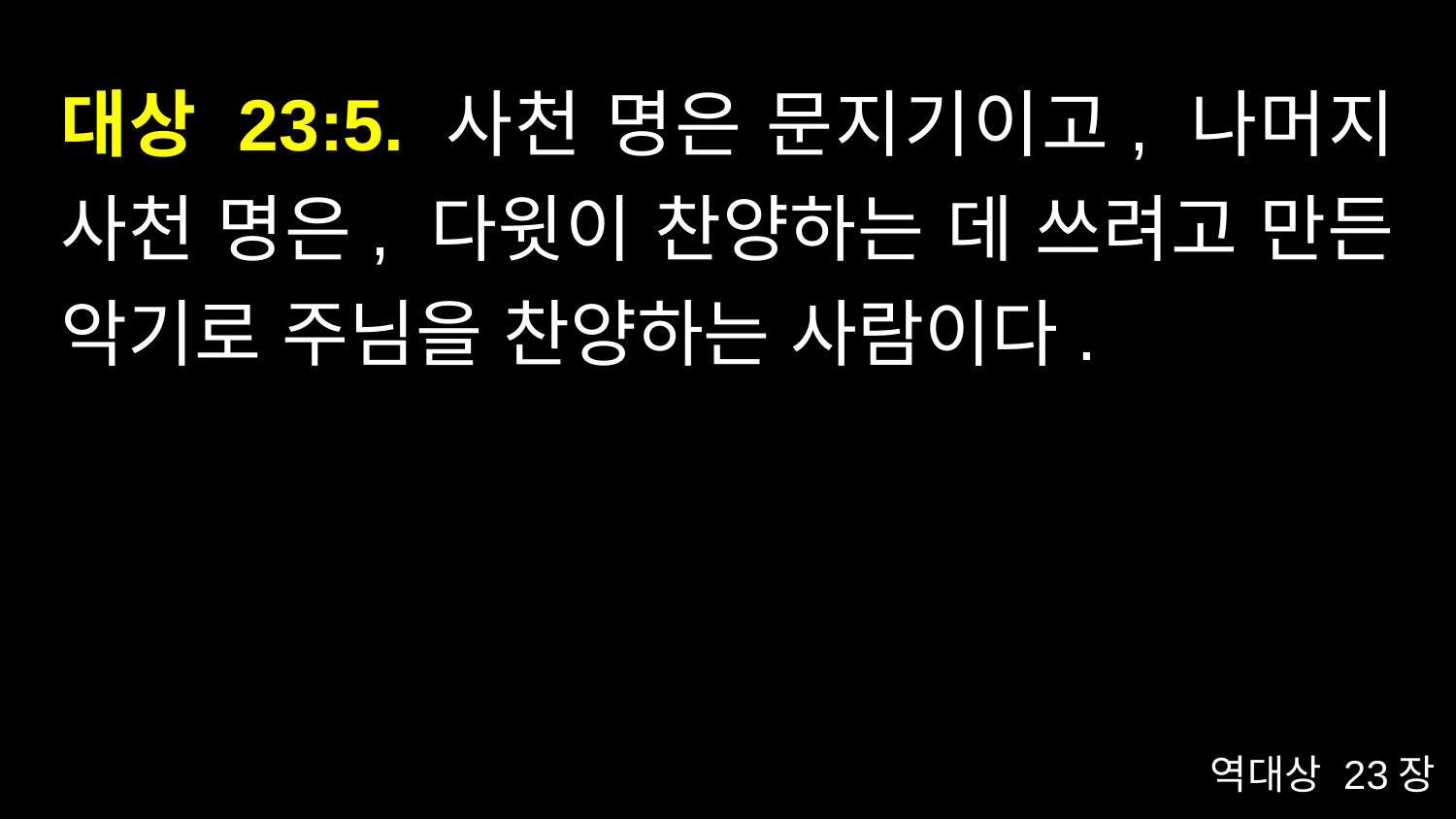

# 대상 23:5. 사천 명은 문지기이고, 나머지 사천 명은, 다윗이 찬양하는 데 쓰려고 만든 악기로 주님을 찬양하는 사람이다.
역대상 23장